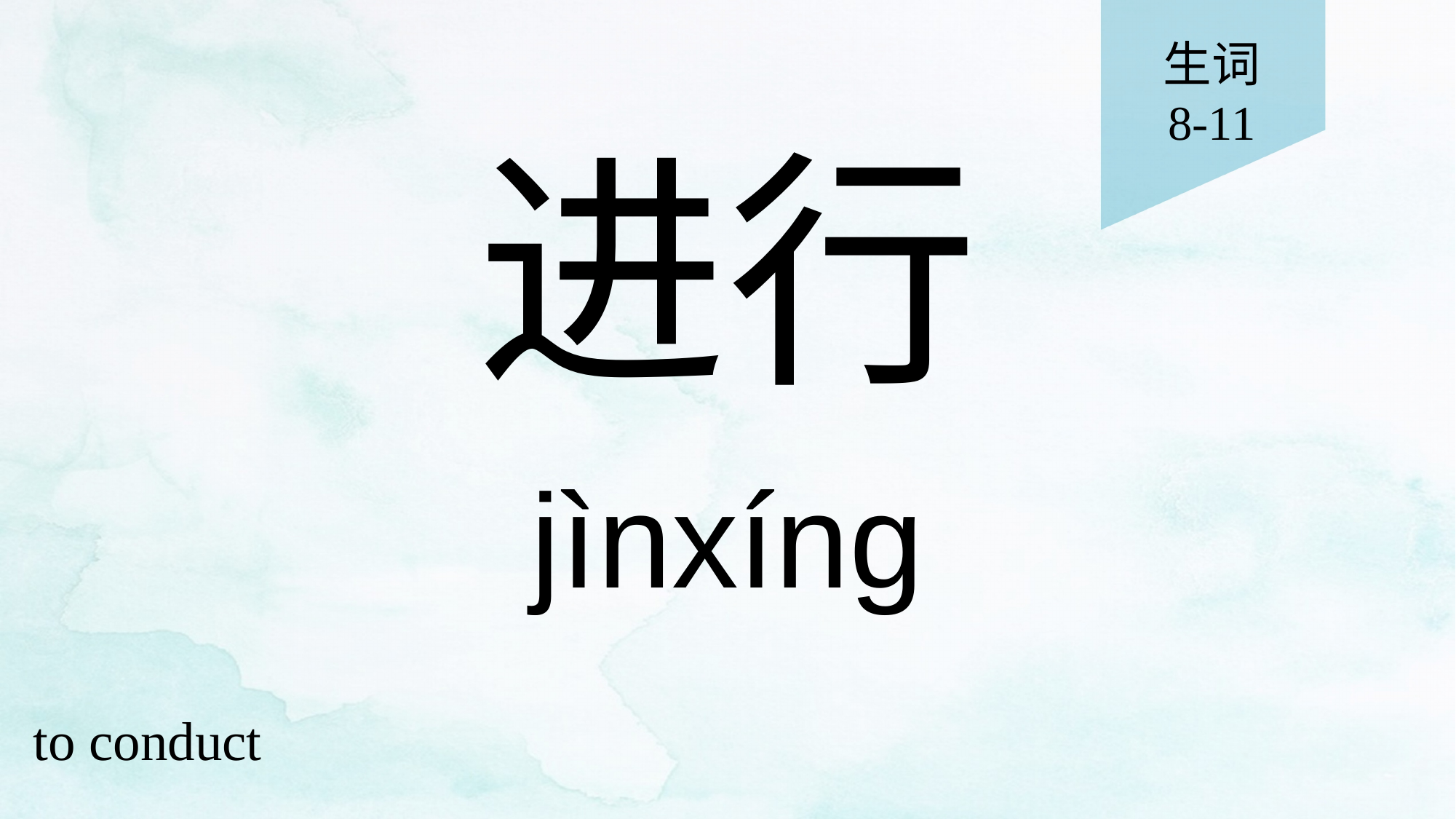

生词
8-11
# 进行
jìnxíng
to conduct